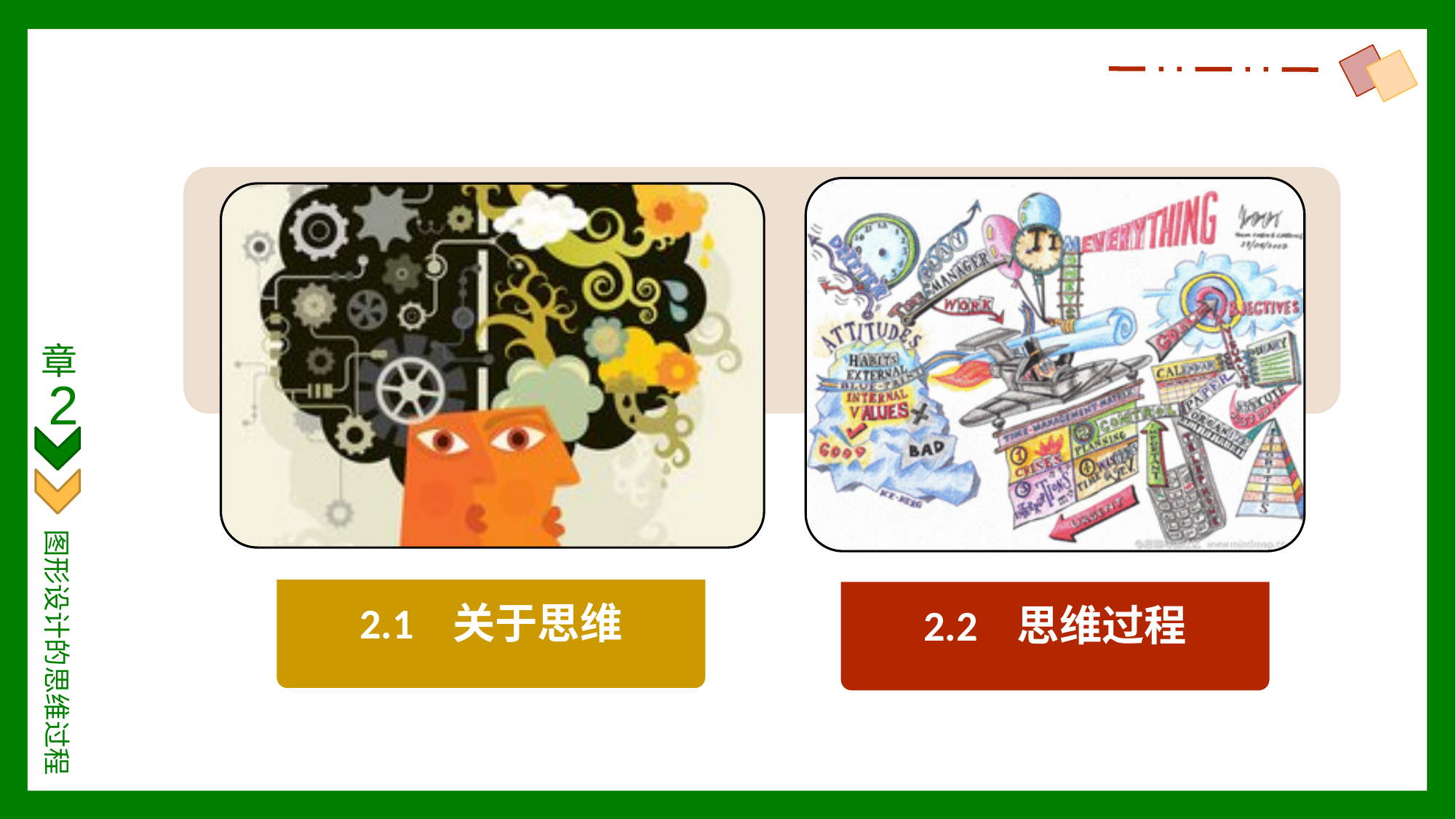

2.1   关于思维
2.2   思维过程
章
2

图形设计的思维过程